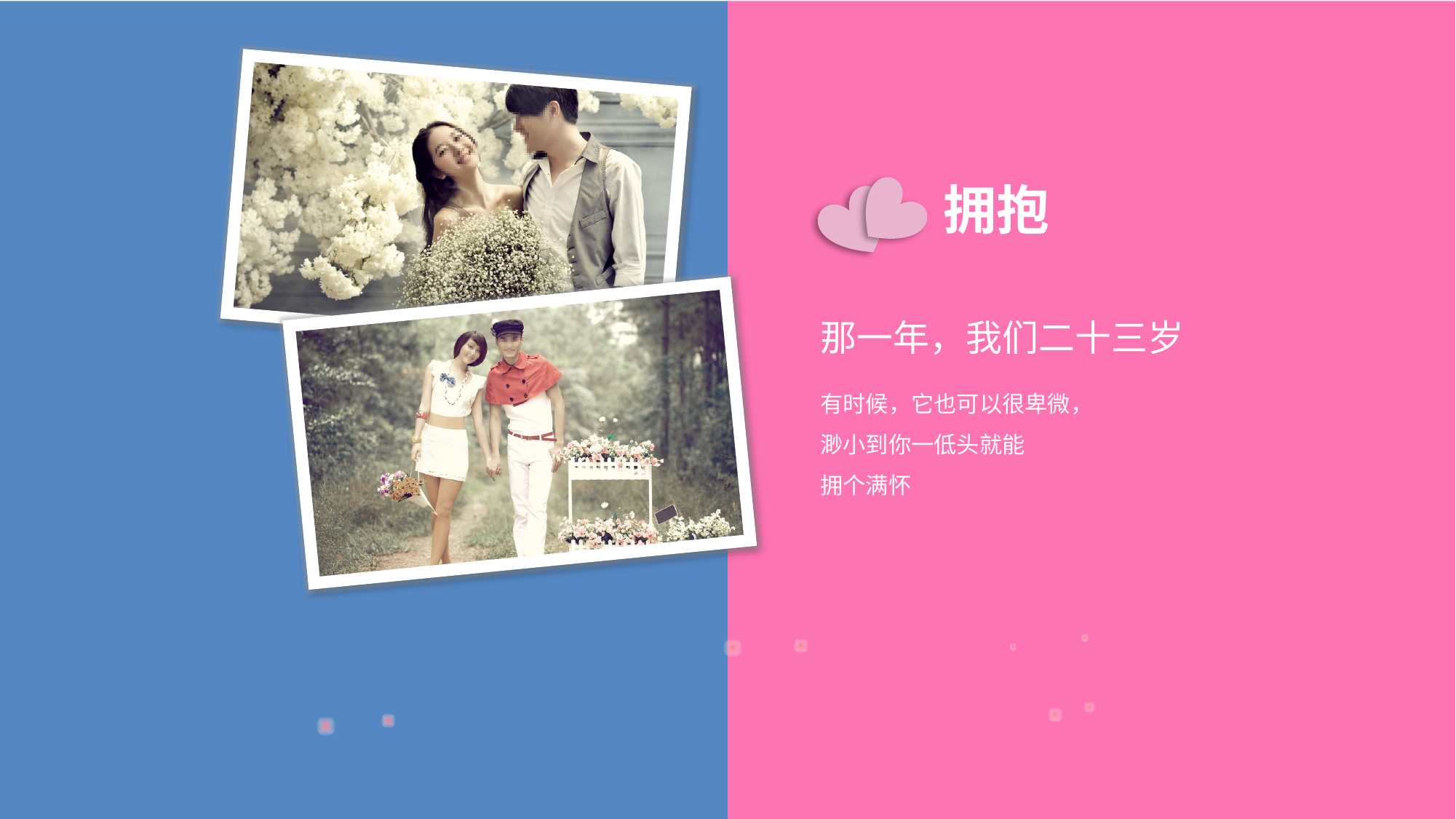

拥抱

那一年，我们二十三岁
有时候，它也可以很卑微，
渺小到你一低头就能
拥个满怀